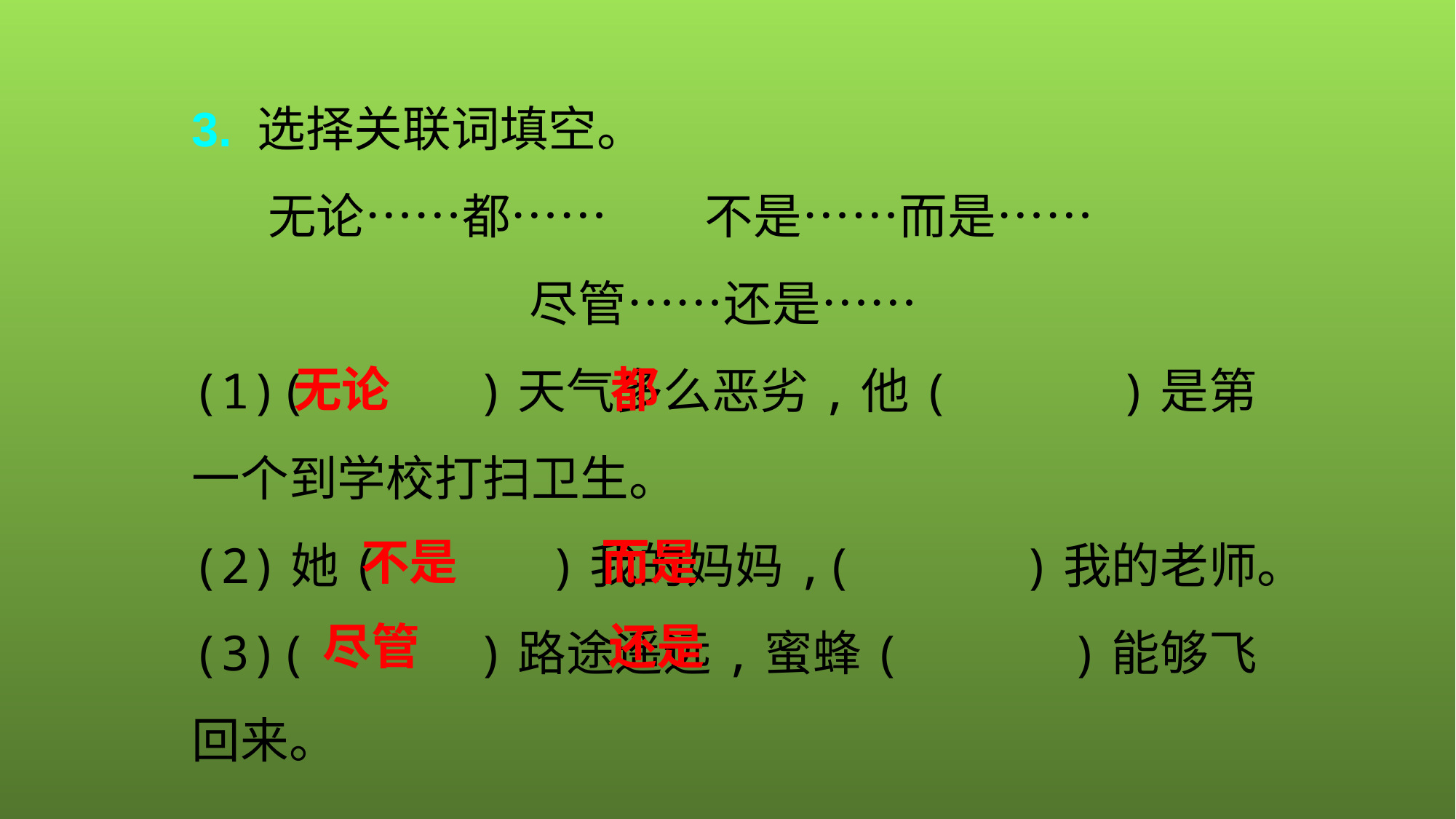

3. 选择关联词填空。
无论……都……　　不是……而是……
尽管……还是……
(1)(　　　)天气多么恶劣,他(　　　)是第一个到学校打扫卫生。
(2)她(　　　)我的妈妈,(　　　)我的老师。
(3)(　　　)路途遥远,蜜蜂(　　　)能够飞回来。
无论                    都
不是             而是
尽管                 还是